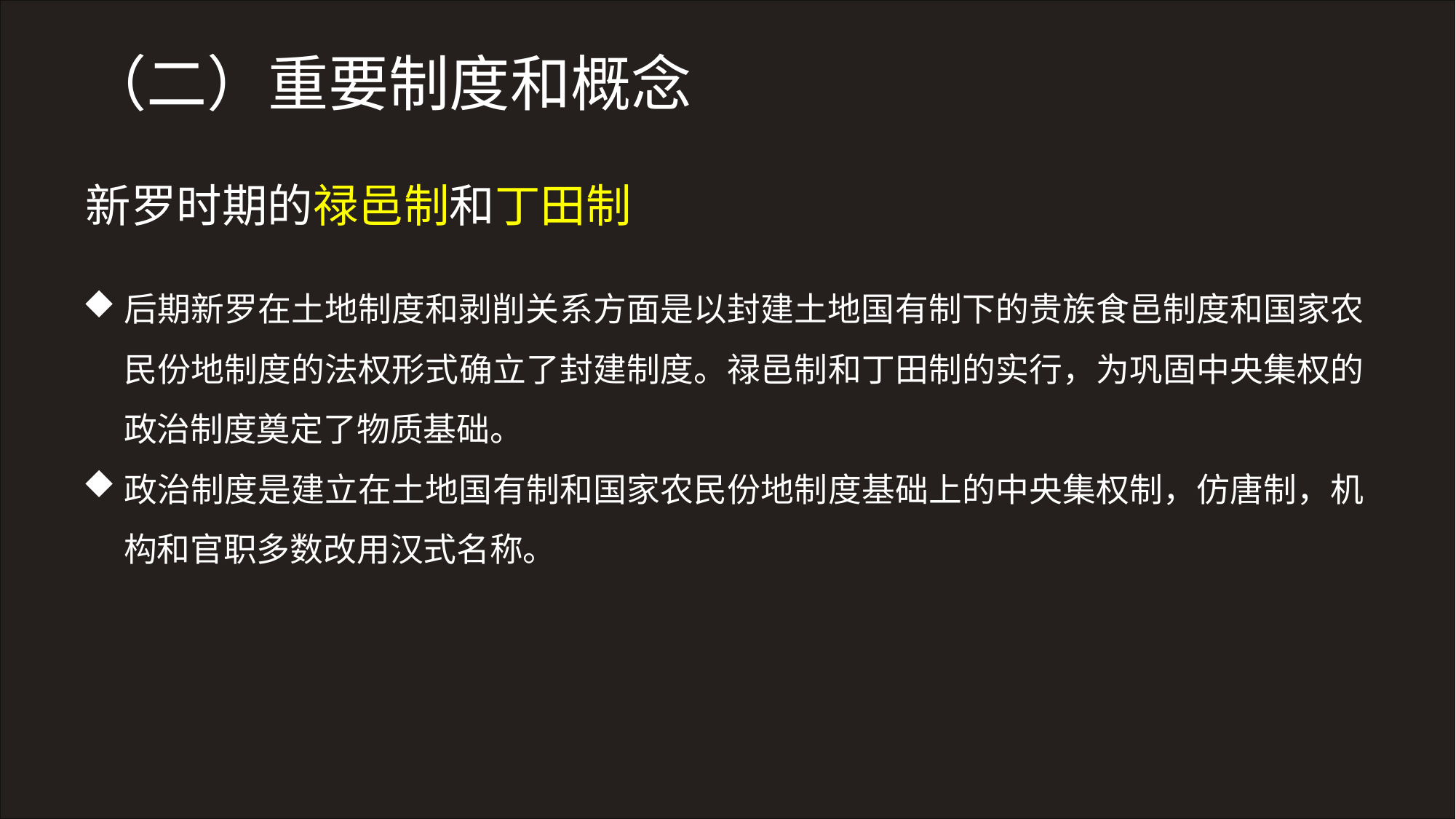

（二）重要制度和概念
新罗时期的禄邑制和丁田制
后期新罗在土地制度和剥削关系方面是以封建土地国有制下的贵族食邑制度和国家农民份地制度的法权形式确立了封建制度。禄邑制和丁田制的实行，为巩固中央集权的政治制度奠定了物质基础。
政治制度是建立在土地国有制和国家农民份地制度基础上的中央集权制，仿唐制，机构和官职多数改用汉式名称。